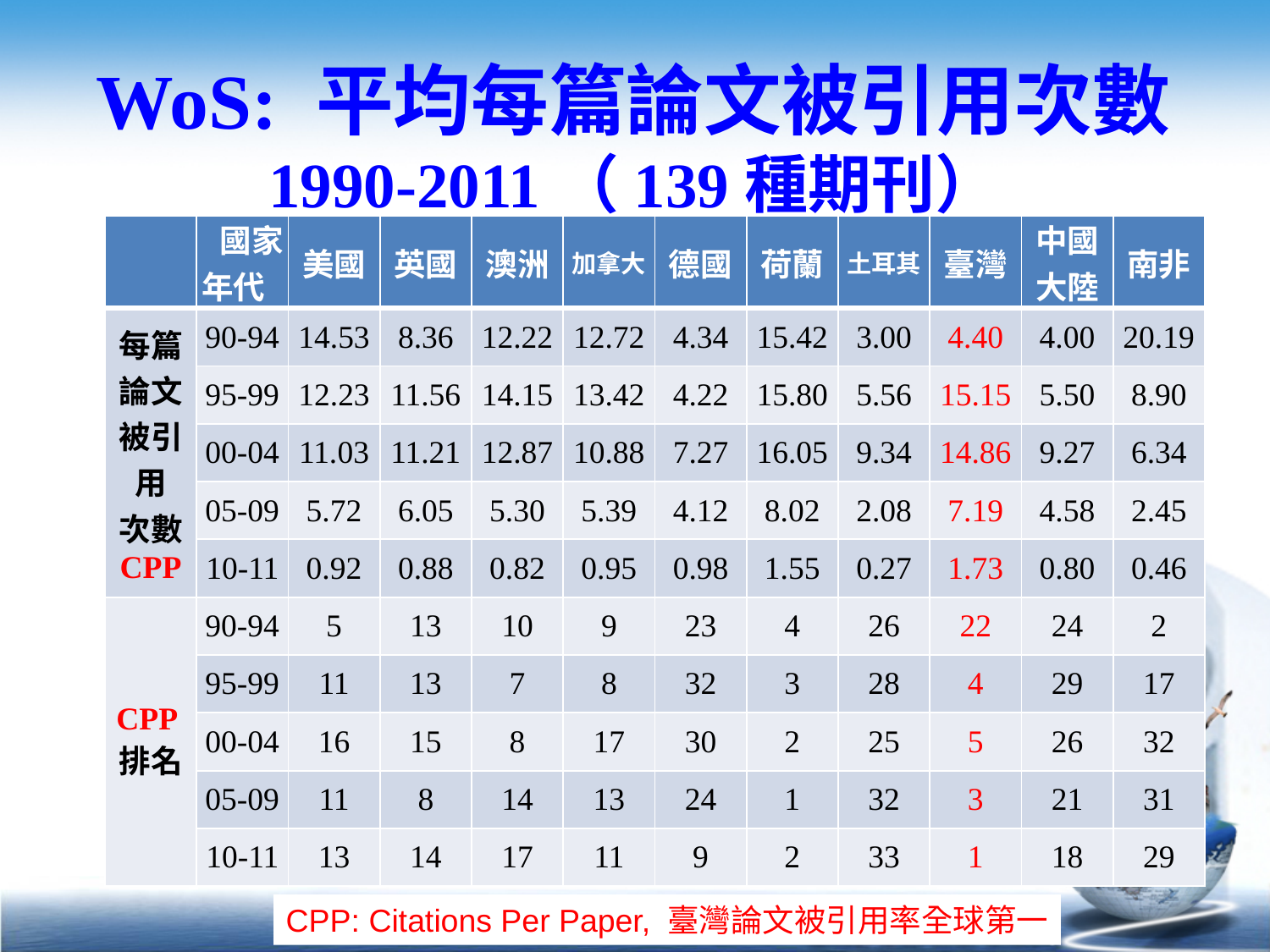

# WoS: 平均每篇論文被引用次數 1990-2011（139種期刊）
|  | 國家 年代 | 美國 | 英國 | 澳洲 | 加拿大 | 德國 | 荷蘭 | 土耳其 | 臺灣 | 中國大陸 | 南非 |
| --- | --- | --- | --- | --- | --- | --- | --- | --- | --- | --- | --- |
| 每篇論文被引用 次數 CPP | 90-94 | 14.53 | 8.36 | 12.22 | 12.72 | 4.34 | 15.42 | 3.00 | 4.40 | 4.00 | 20.19 |
|  | 95-99 | 12.23 | 11.56 | 14.15 | 13.42 | 4.22 | 15.80 | 5.56 | 15.15 | 5.50 | 8.90 |
|  | 00-04 | 11.03 | 11.21 | 12.87 | 10.88 | 7.27 | 16.05 | 9.34 | 14.86 | 9.27 | 6.34 |
|  | 05-09 | 5.72 | 6.05 | 5.30 | 5.39 | 4.12 | 8.02 | 2.08 | 7.19 | 4.58 | 2.45 |
|  | 10-11 | 0.92 | 0.88 | 0.82 | 0.95 | 0.98 | 1.55 | 0.27 | 1.73 | 0.80 | 0.46 |
| CPP排名 | 90-94 | 5 | 13 | 10 | 9 | 23 | 4 | 26 | 22 | 24 | 2 |
|  | 95-99 | 11 | 13 | 7 | 8 | 32 | 3 | 28 | 4 | 29 | 17 |
|  | 00-04 | 16 | 15 | 8 | 17 | 30 | 2 | 25 | 5 | 26 | 32 |
|  | 05-09 | 11 | 8 | 14 | 13 | 24 | 1 | 32 | 3 | 21 | 31 |
|  | 10-11 | 13 | 14 | 17 | 11 | 9 | 2 | 33 | 1 | 18 | 29 |
CPP: Citations Per Paper, 臺灣論文被引用率全球第一